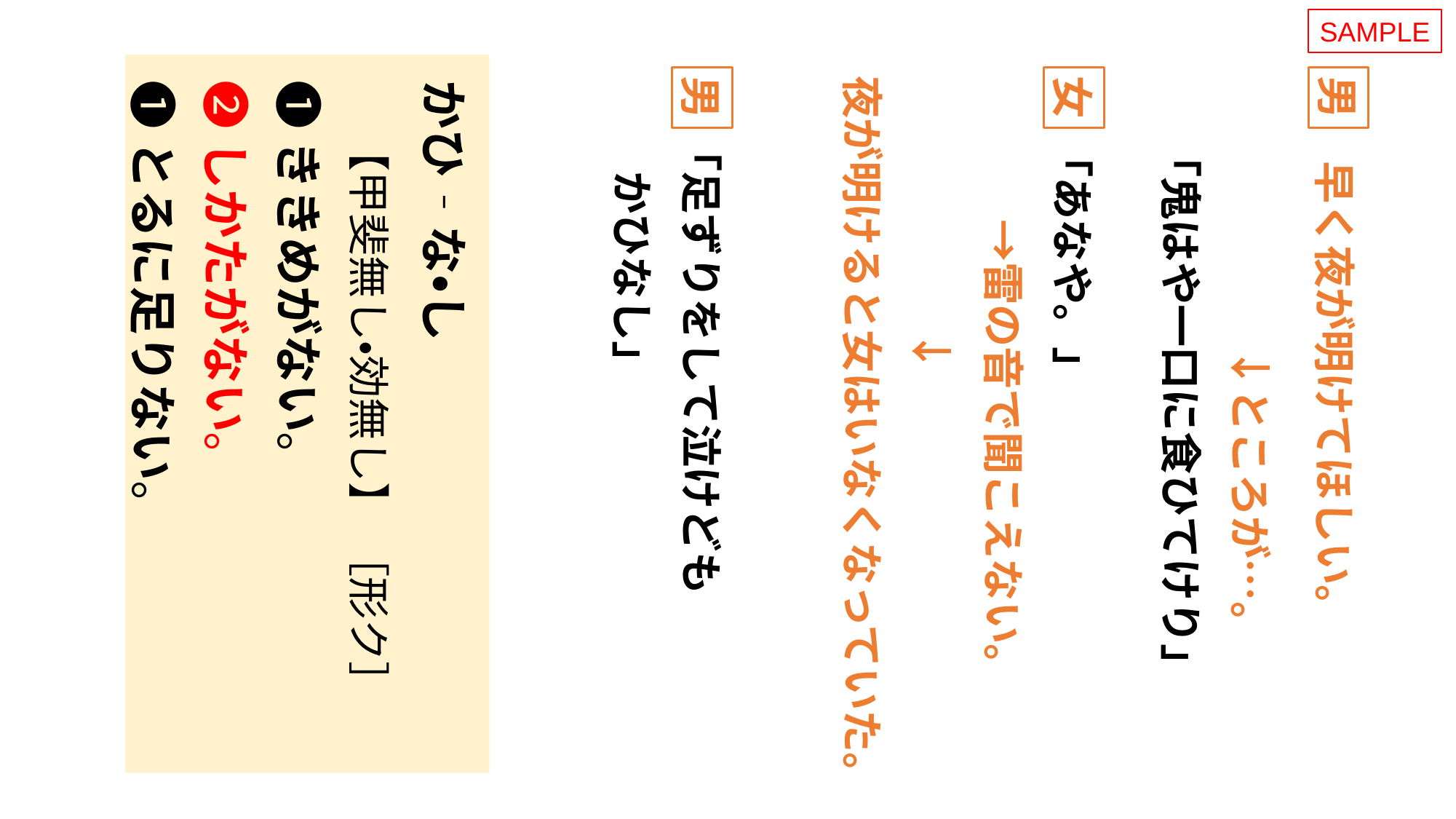

SAMPLE
かひ‐な・し
　【甲斐無し・効無し】 ［形ク］
❶ききめがない。
❷しかたがない。
❶とるに足りない。

男
　　　　　　↓
夜が明けると女はいなくなっていた。

女
　　早く夜が明けてほしい。

男
「足ずりをして泣けども
　かひなし」

「あなや。」
　　→雷の音で聞こえない。
　　　　　↓ところが…。
「鬼はや一口に食ひてけり」